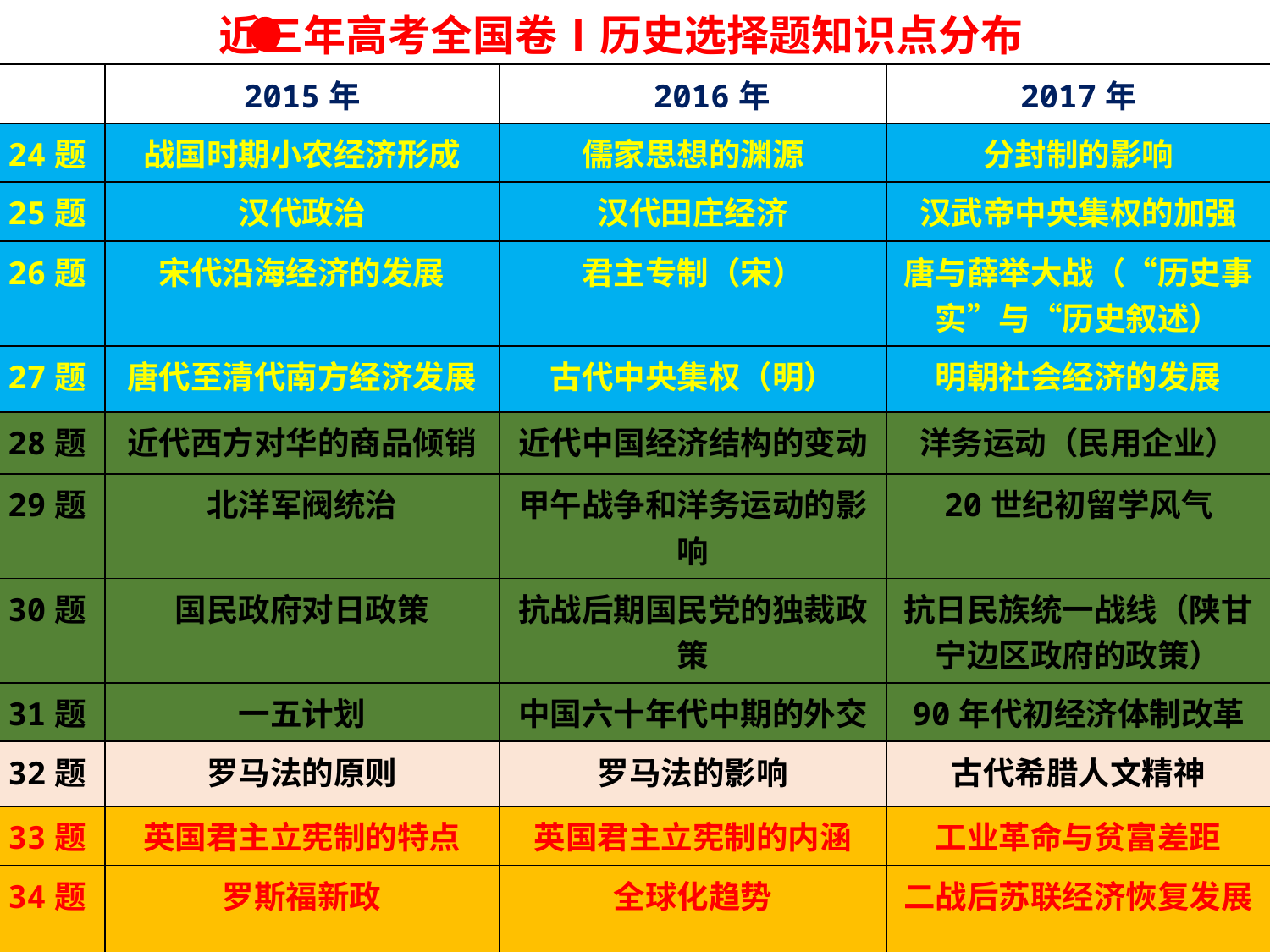

近三年高考全国卷Ⅰ历史选择题知识点分布

|  | 2015年 | 2016年 | 2017年 |
| --- | --- | --- | --- |
| 24题 | 战国时期小农经济形成 | 儒家思想的渊源 | 分封制的影响 |
| 25题 | 汉代政治 | 汉代田庄经济 | 汉武帝中央集权的加强 |
| 26题 | 宋代沿海经济的发展 | 君主专制（宋） | 唐与薛举大战（“历史事实”与“历史叙述） |
| 27题 | 唐代至清代南方经济发展 | 古代中央集权（明） | 明朝社会经济的发展 |
| 28题 | 近代西方对华的商品倾销 | 近代中国经济结构的变动 | 洋务运动（民用企业） |
| 29题 | 北洋军阀统治 | 甲午战争和洋务运动的影响 | 20世纪初留学风气 |
| 30题 | 国民政府对日政策 | 抗战后期国民党的独裁政策 | 抗日民族统一战线（陕甘宁边区政府的政策） |
| 31题 | 一五计划 | 中国六十年代中期的外交 | 90年代初经济体制改革 |
| 32题 | 罗马法的原则 | 罗马法的影响 | 古代希腊人文精神 |
| 33题 | 英国君主立宪制的特点 | 英国君主立宪制的内涵 | 工业革命与贫富差距 |
| 34题 | 罗斯福新政 | 全球化趋势 | 二战后苏联经济恢复发展 |
| 35题 | 二战后经济政治的发展 | 马歇尔计划和欧洲一体化 | 二战后世界格局的变化 |